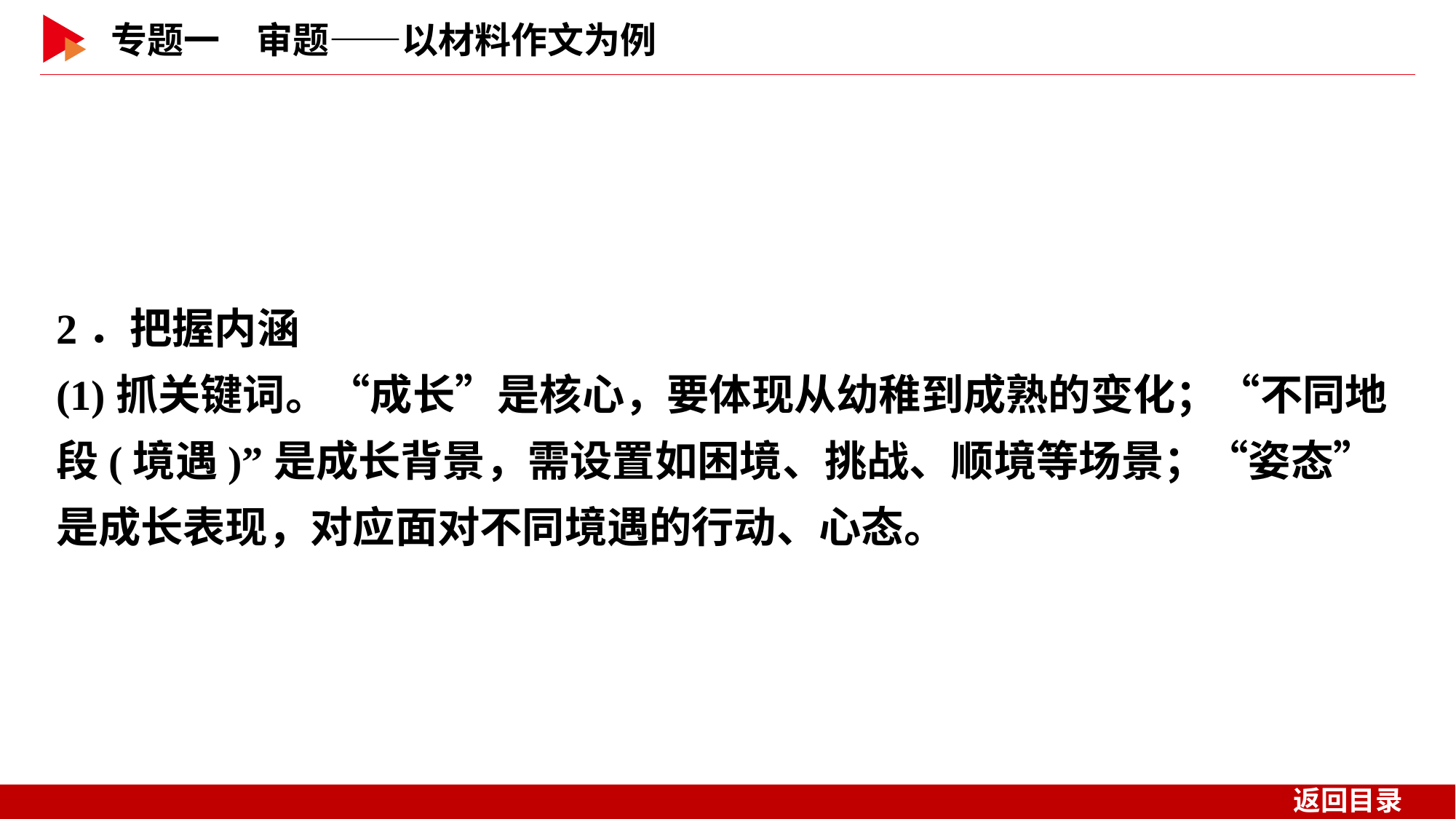

2．把握内涵
(1)抓关键词。“成长”是核心，要体现从幼稚到成熟的变化；“不同地段(境遇)”是成长背景，需设置如困境、挑战、顺境等场景；“姿态”是成长表现，对应面对不同境遇的行动、心态。